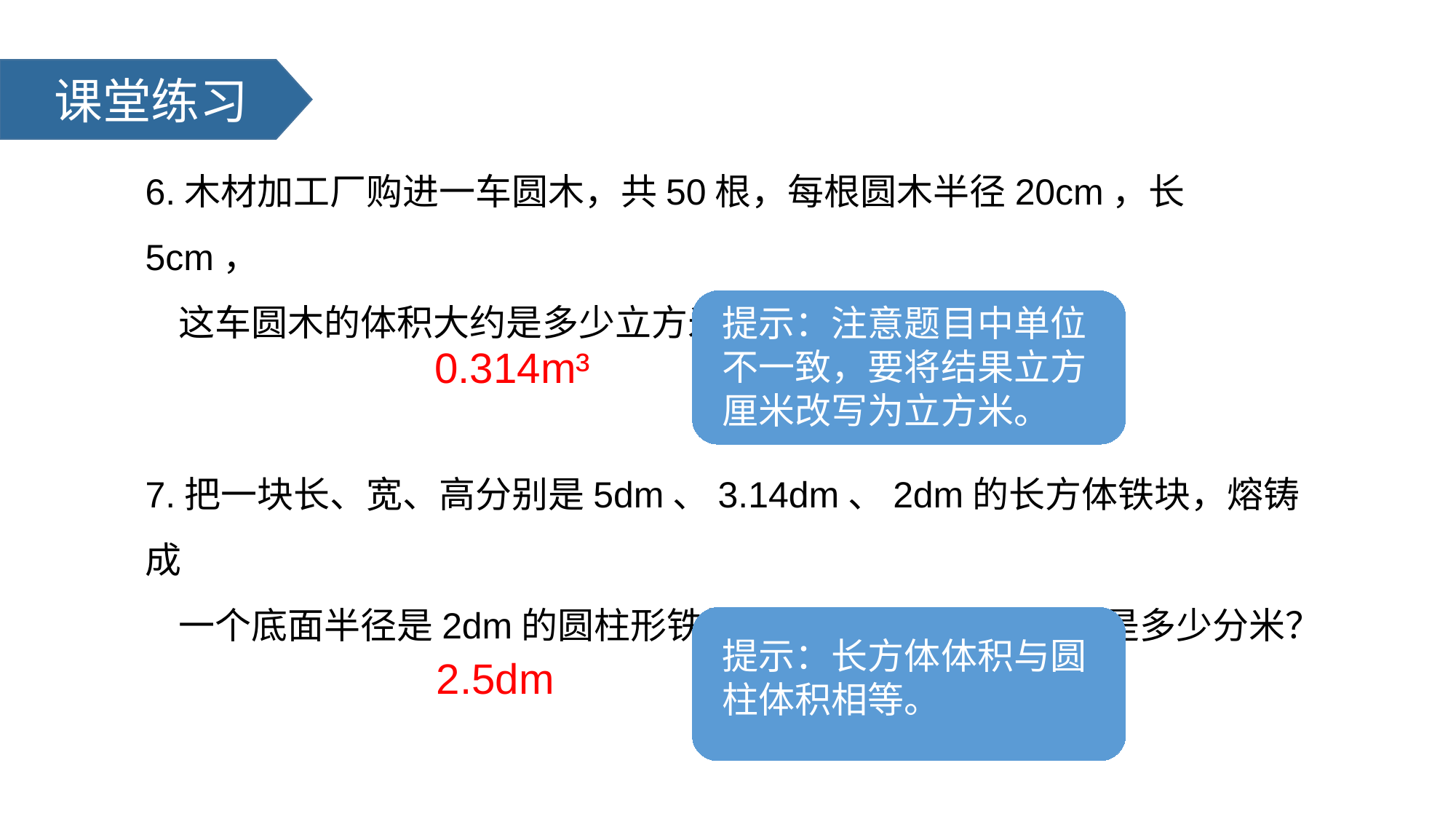

课堂练习
6.木材加工厂购进一车圆木，共50根，每根圆木半径20cm，长5cm，
   这车圆木的体积大约是多少立方米？

提示：注意题目中单位
不一致，要将结果立方
厘米改写为立方米。
0.314m³
7.把一块长、宽、高分别是5dm、3.14dm、2dm的长方体铁块，熔铸成
   一个底面半径是2dm的圆柱形铁块，这个圆柱形铁块的高是多少分米？

提示：长方体体积与圆柱体积相等。
2.5dm